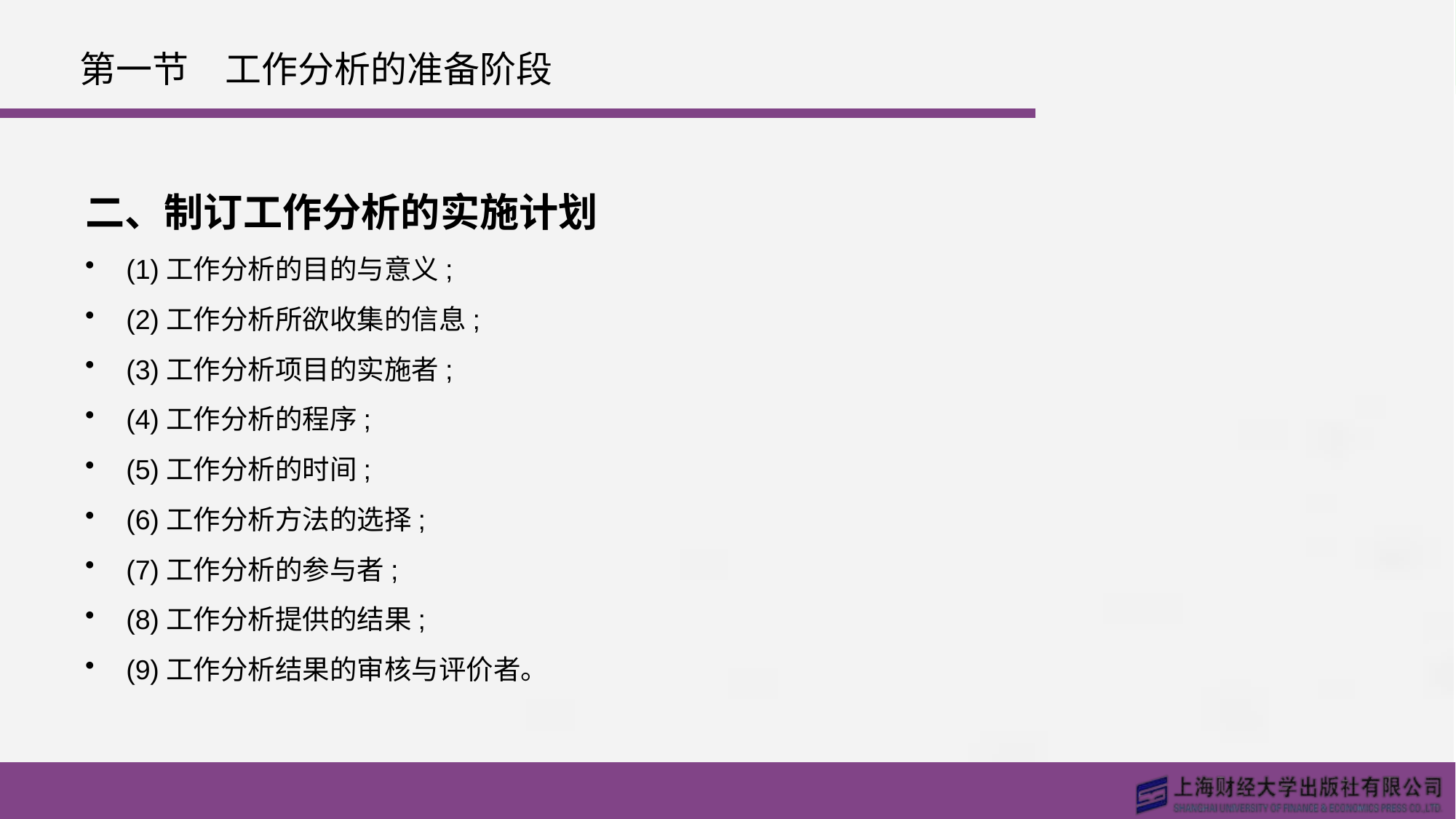

# 第一节　工作分析的准备阶段
二、制订工作分析的实施计划
(1)工作分析的目的与意义;
(2)工作分析所欲收集的信息;
(3)工作分析项目的实施者;
(4)工作分析的程序;
(5)工作分析的时间;
(6)工作分析方法的选择;
(7)工作分析的参与者;
(8)工作分析提供的结果;
(9)工作分析结果的审核与评价者。